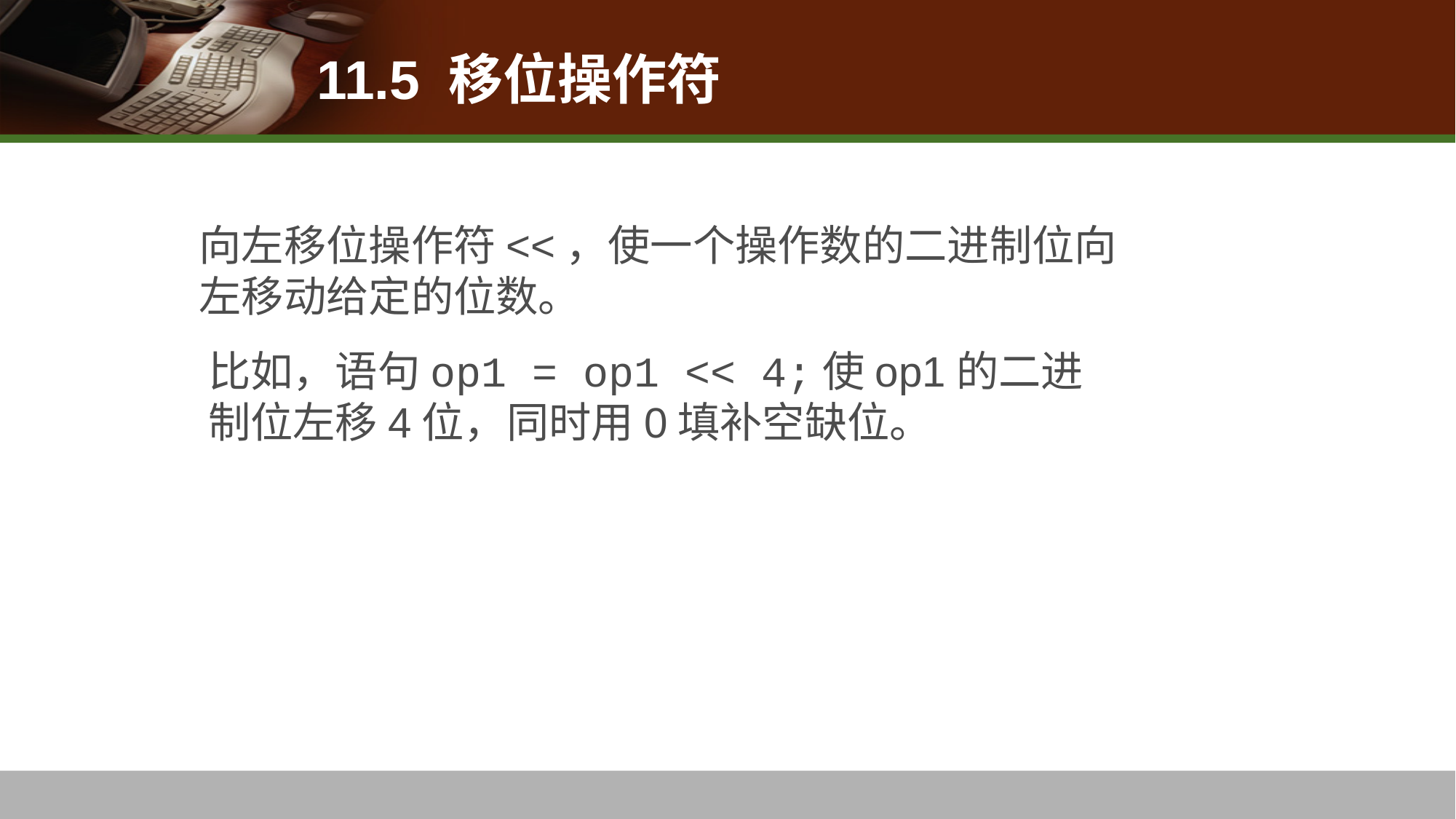

# 11.5 移位操作符
向左移位操作符<<，使一个操作数的二进制位向左移动给定的位数。
比如，语句op1 = op1 << 4;使op1的二进制位左移4位，同时用0填补空缺位。